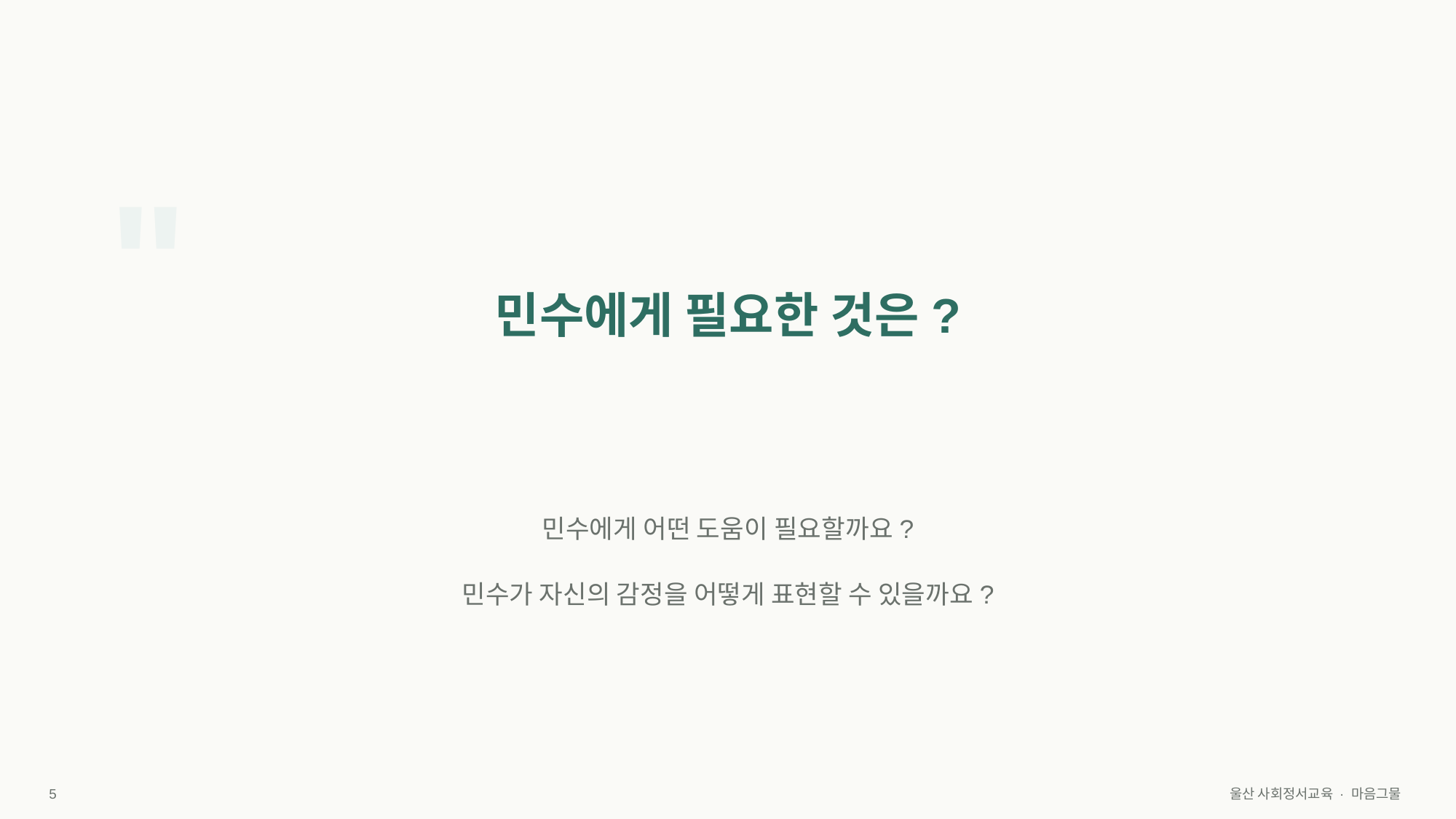

"
민수에게 필요한 것은?
민수에게 어떤 도움이 필요할까요?
민수가 자신의 감정을 어떻게 표현할 수 있을까요?
5
울산 사회정서교육 · 마음그물